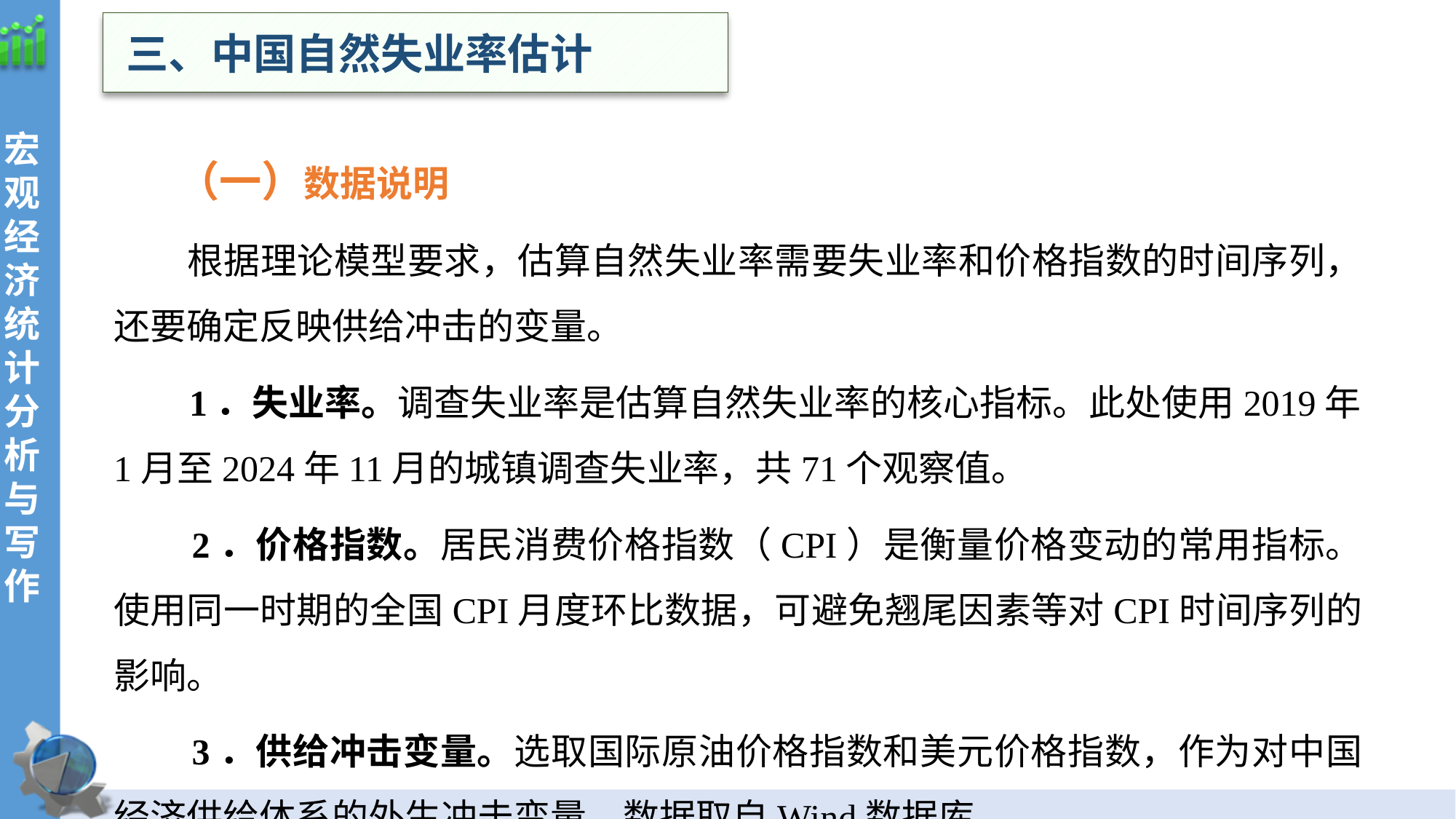

三、中国自然失业率估计
   （一）数据说明
    根据理论模型要求，估算自然失业率需要失业率和价格指数的时间序列，还要确定反映供给冲击的变量。
     1．失业率。调查失业率是估算自然失业率的核心指标。此处使用2019年1月至2024年11月的城镇调查失业率，共71个观察值。
     2．价格指数。居民消费价格指数（CPI）是衡量价格变动的常用指标。使用同一时期的全国CPI月度环比数据，可避免翘尾因素等对CPI时间序列的影响。
     3．供给冲击变量。选取国际原油价格指数和美元价格指数，作为对中国经济供给体系的外生冲击变量。数据取自Wind数据库。

63